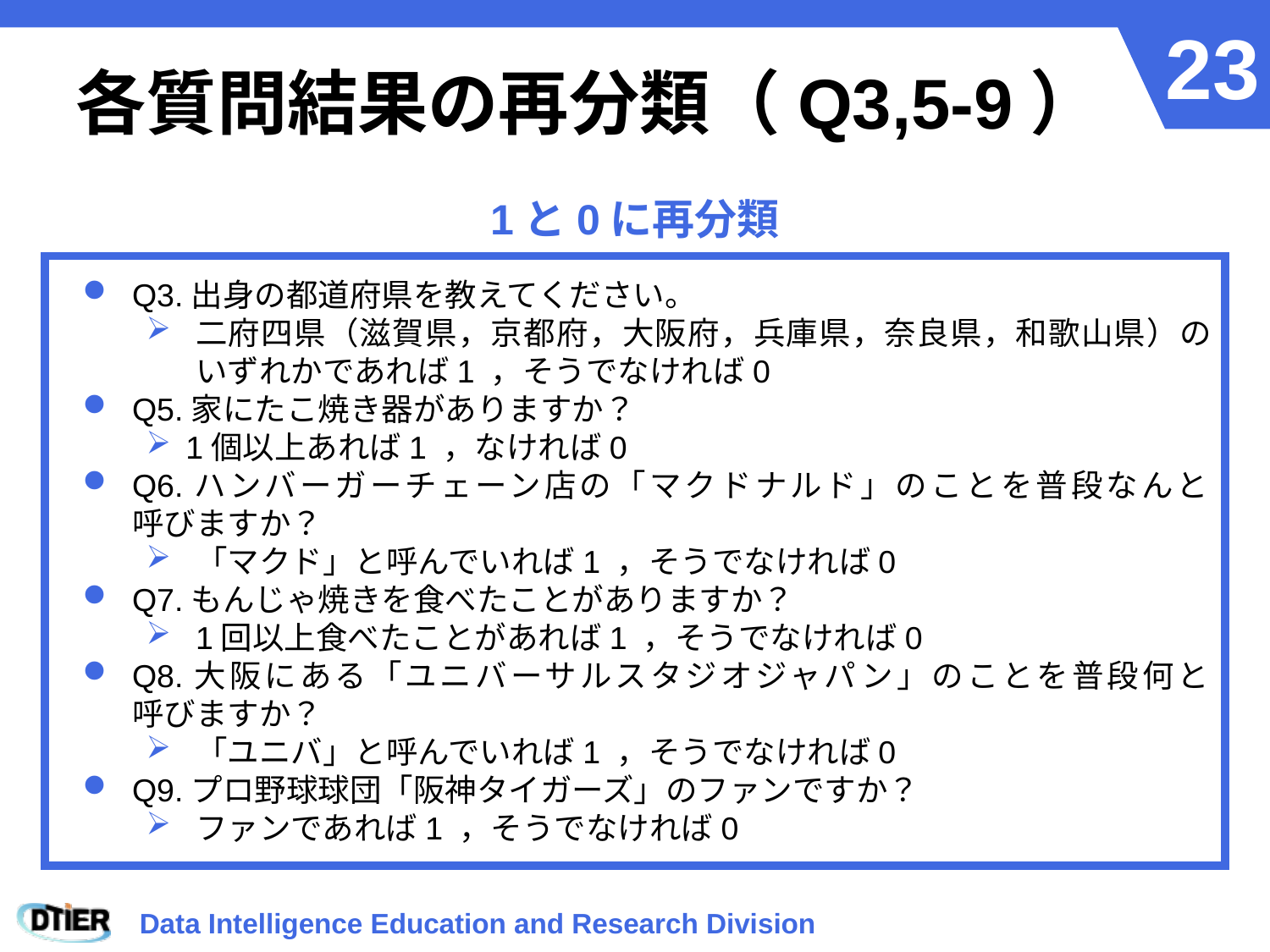

# 各質問結果の再分類（Q3,5-9）
1と0に再分類
Q3.出身の都道府県を教えてください。
二府四県（滋賀県，京都府，大阪府，兵庫県，奈良県，和歌山県）の
いずれかであれば1 ，そうでなければ0
Q5.家にたこ焼き器がありますか？
1個以上あれば1 ，なければ0
Q6.ハンバーガーチェーン店の「マクドナルド」のことを普段なんと
呼びますか？
「マクド」と呼んでいれば1 ，そうでなければ0
Q7.もんじゃ焼きを食べたことがありますか？
1回以上食べたことがあれば1 ，そうでなければ0
Q8.大阪にある「ユニバーサルスタジオジャパン」のことを普段何と
呼びますか？
「ユニバ」と呼んでいれば1 ，そうでなければ0
Q9.プロ野球球団「阪神タイガーズ」のファンですか？
ファンであれば1 ，そうでなければ0